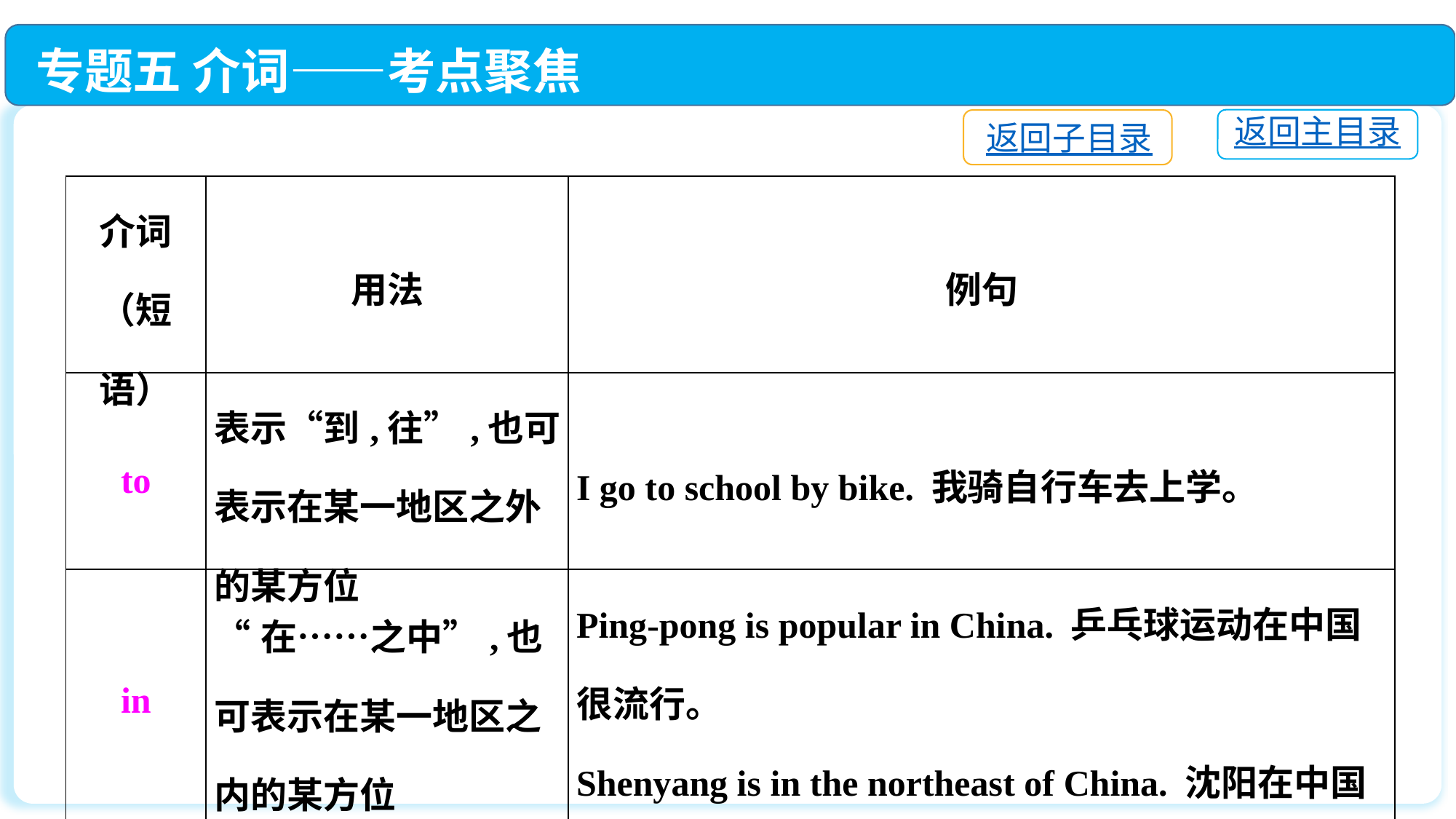

专题五 介词——考点聚焦

返回主目录

返回子目录
| 介词（短语） | 用法 | 例句 |
| --- | --- | --- |
| to | 表示“到,往”,也可表示在某一地区之外的某方位 | I go to school by bike. 我骑自行车去上学。 |
| in | “在……之中”,也可表示在某一地区之内的某方位 | Ping-pong is popular in China. 乒乓球运动在中国很流行。 Shenyang is in the northeast of China. 沈阳在中国的东北部。 |